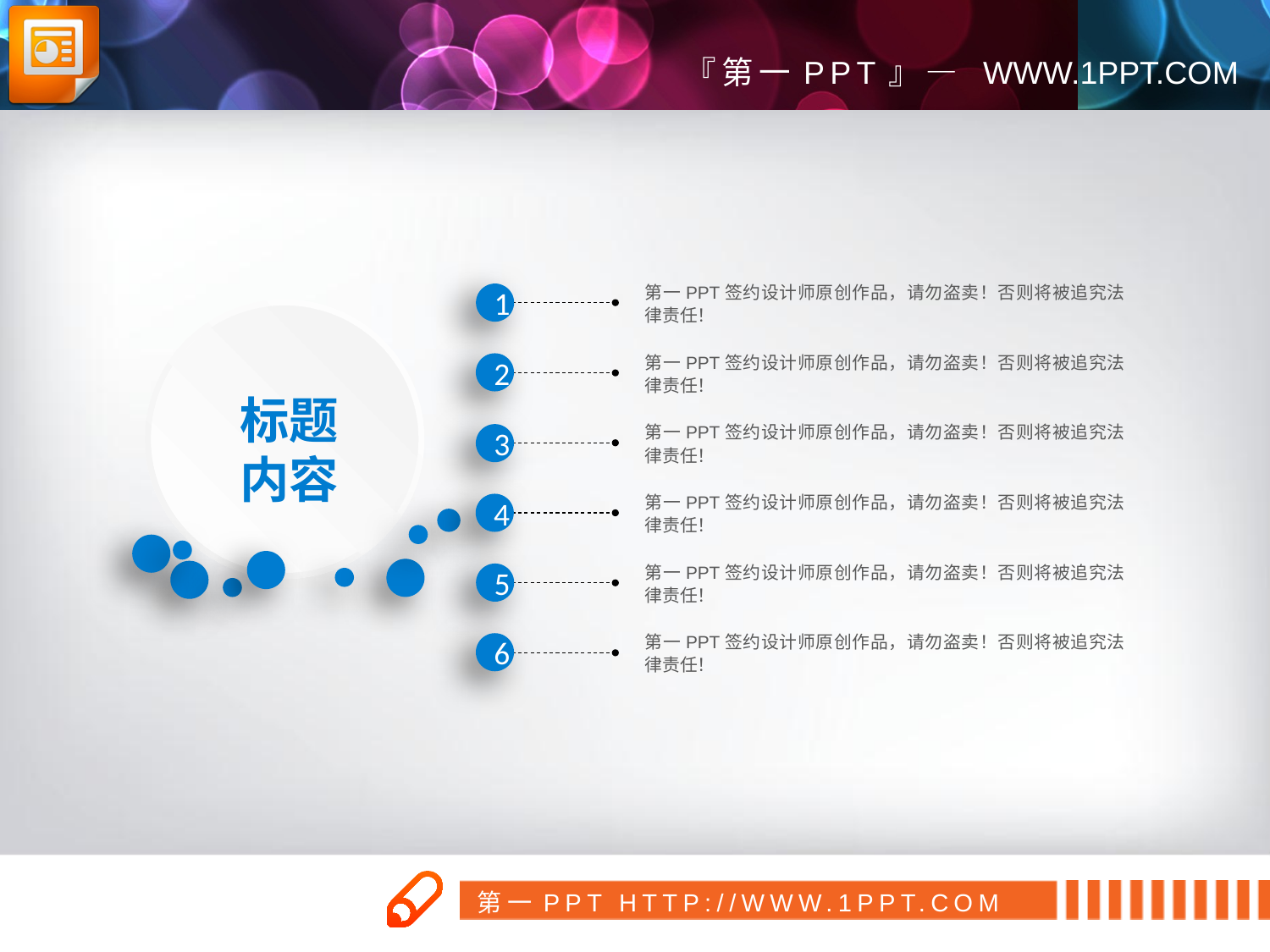

第一PPT签约设计师原创作品，请勿盗卖！否则将被追究法律责任！
1

第一PPT签约设计师原创作品，请勿盗卖！否则将被追究法律责任！
2
标题
内容
第一PPT签约设计师原创作品，请勿盗卖！否则将被追究法律责任！
3
第一PPT签约设计师原创作品，请勿盗卖！否则将被追究法律责任！
4

第一PPT签约设计师原创作品，请勿盗卖！否则将被追究法律责任！

5

第一PPT签约设计师原创作品，请勿盗卖！否则将被追究法律责任！
6